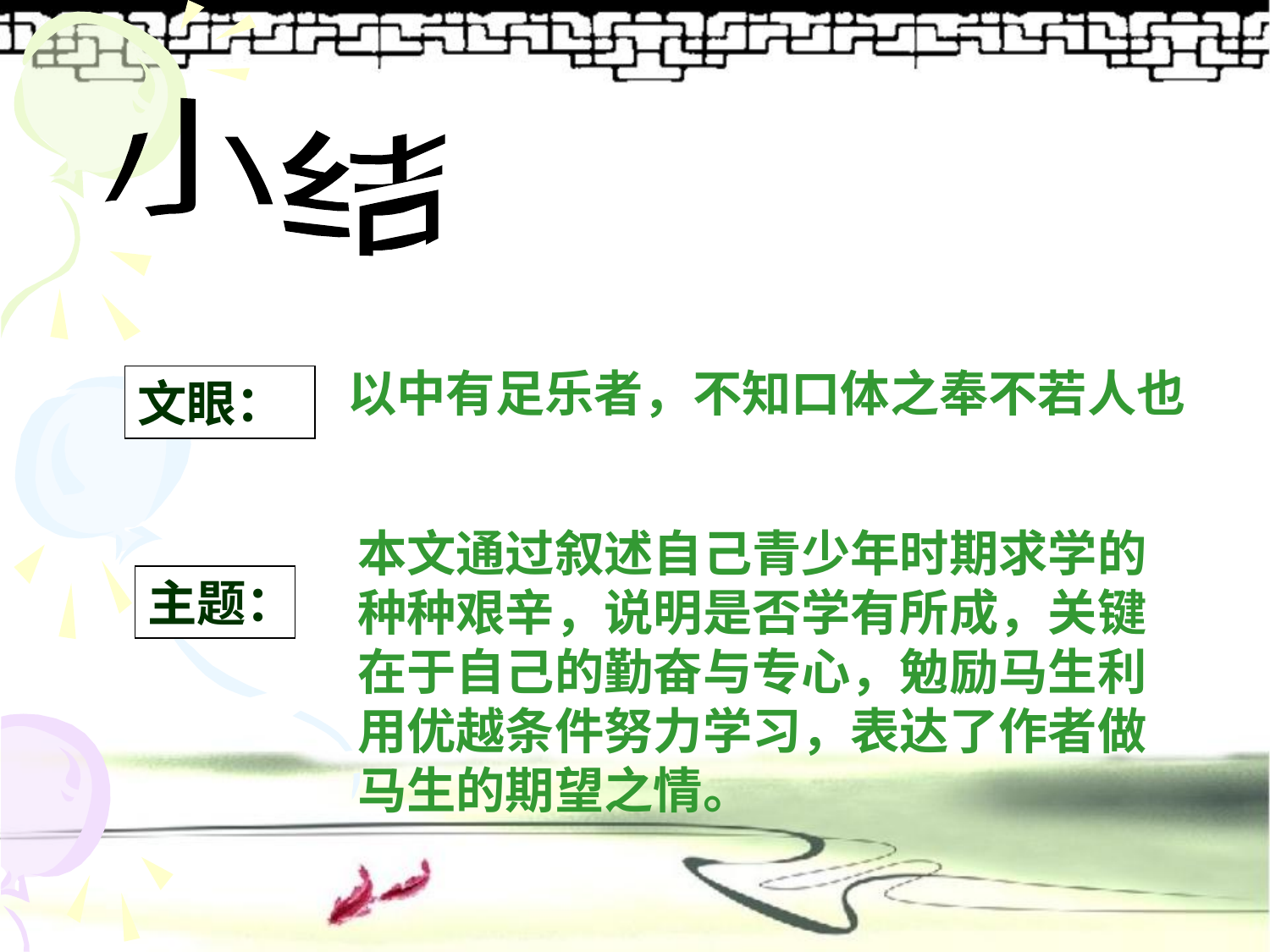

小结
以中有足乐者，不知口体之奉不若人也
文眼：
本文通过叙述自己青少年时期求学的种种艰辛，说明是否学有所成，关键在于自己的勤奋与专心，勉励马生利用优越条件努力学习，表达了作者做马生的期望之情。
主题：